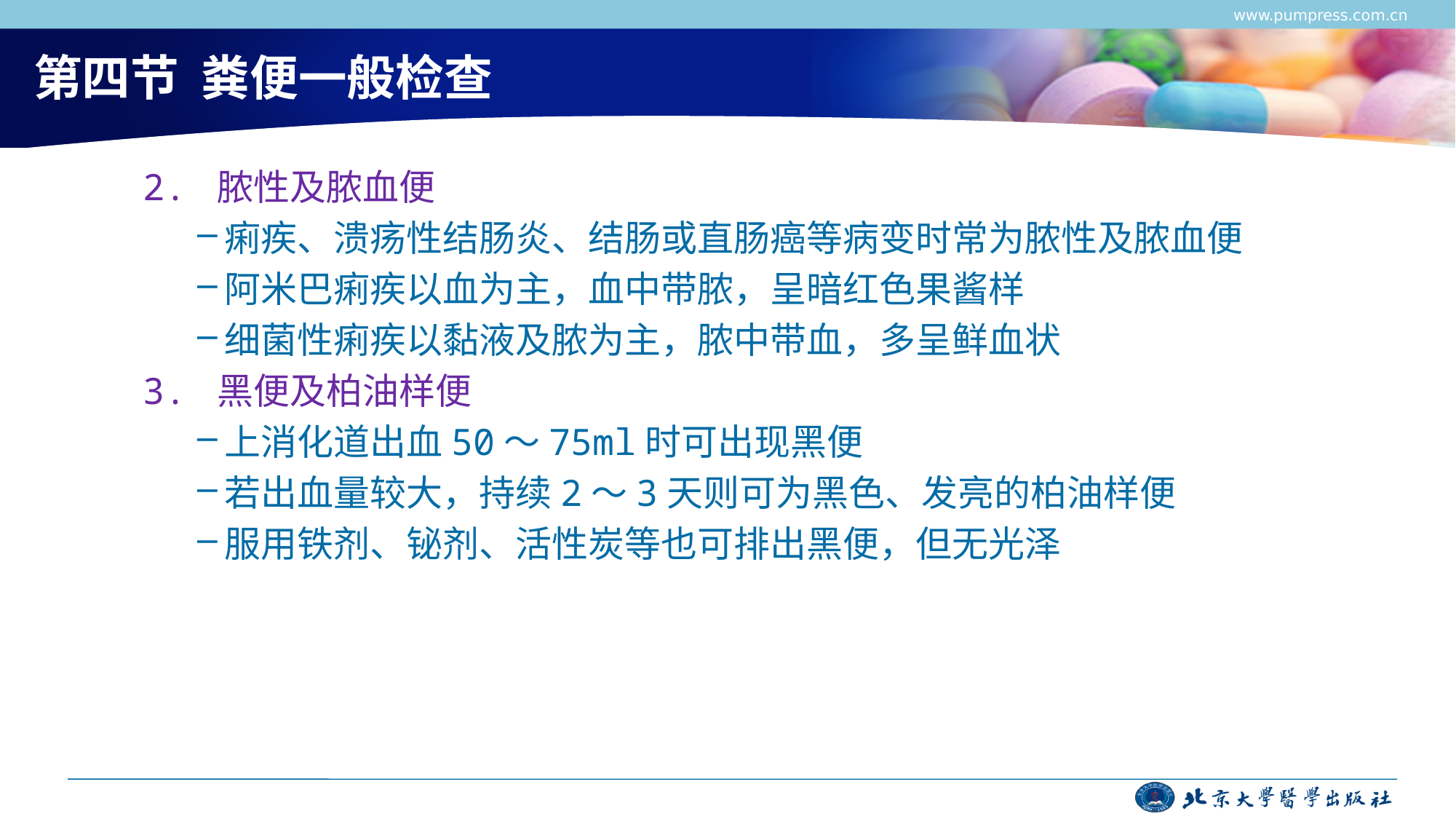

www.pumpress.com.cn
# 第四节  粪便一般检查
2. 脓性及脓血便
痢疾、溃疡性结肠炎、结肠或直肠癌等病变时常为脓性及脓血便
阿米巴痢疾以血为主，血中带脓，呈暗红色果酱样
细菌性痢疾以黏液及脓为主，脓中带血，多呈鲜血状
3. 黑便及柏油样便
上消化道出血50～75ml时可出现黑便
若出血量较大，持续2～3天则可为黑色、发亮的柏油样便
服用铁剂、铋剂、活性炭等也可排出黑便，但无光泽